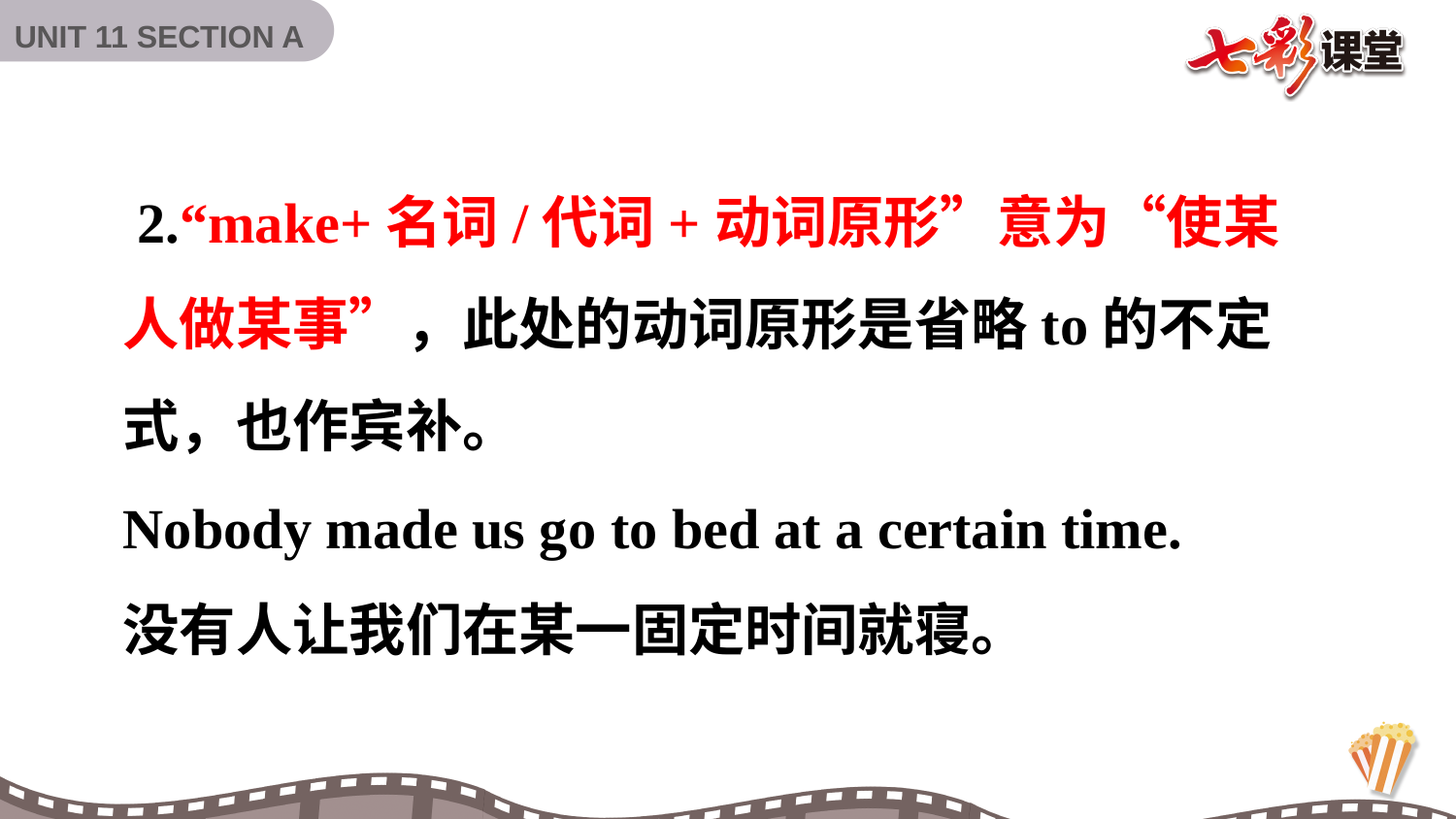

2.“make+名词/代词+动词原形”意为“使某人做某事”，此处的动词原形是省略to的不定式，也作宾补。
Nobody made us go to bed at a certain time.
没有人让我们在某一固定时间就寝。